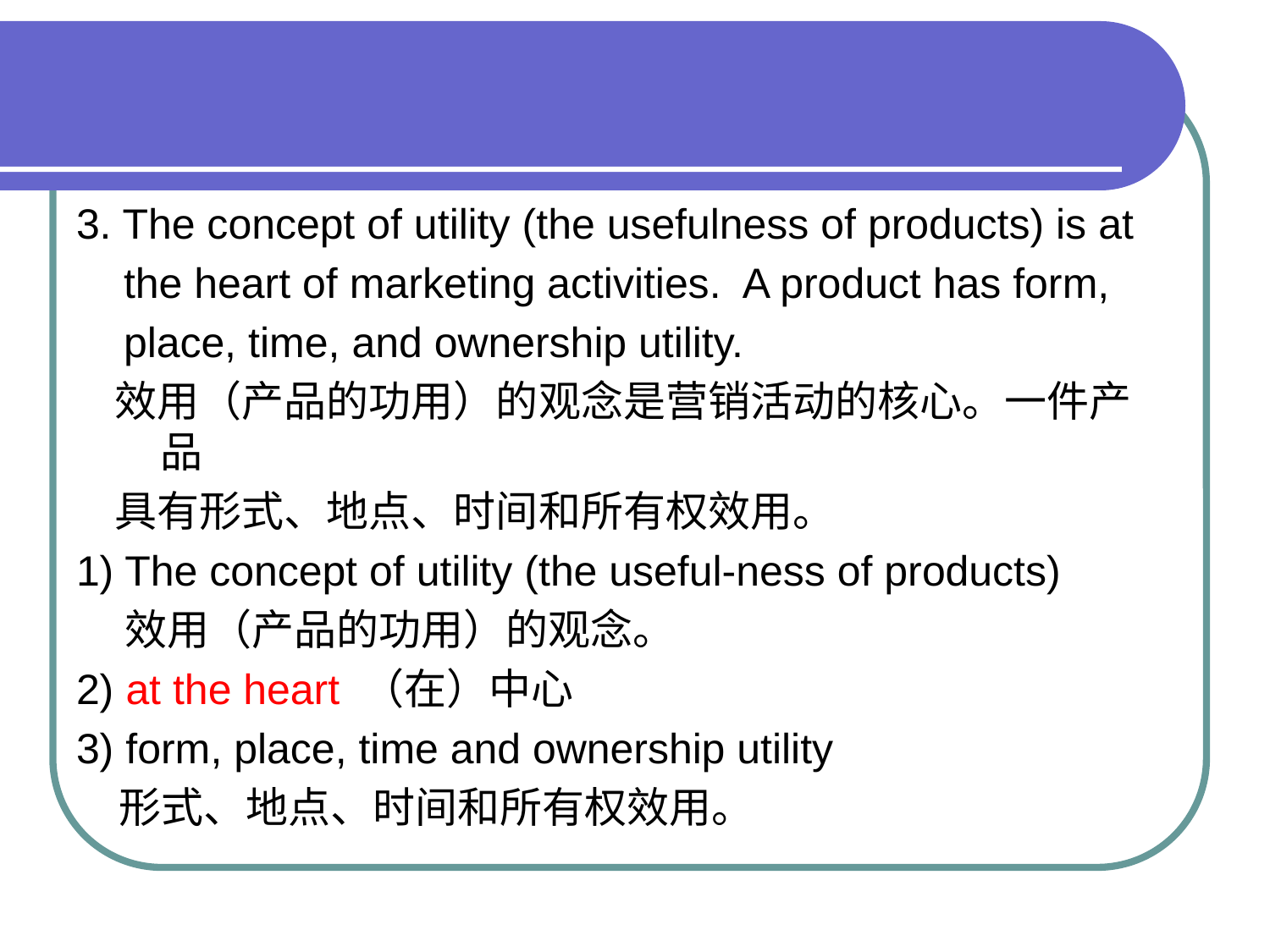

#
3. The concept of utility (the usefulness of products) is at
    the heart of marketing activities.  A product has form,
    place, time, and ownership utility.
   效用（产品的功用）的观念是营销活动的核心。一件产品
   具有形式、地点、时间和所有权效用。
1) The concept of utility (the useful-ness of products)
    效用（产品的功用）的观念。
2) at the heart （在）中心
3) form, place, time and ownership utility
　形式、地点、时间和所有权效用。